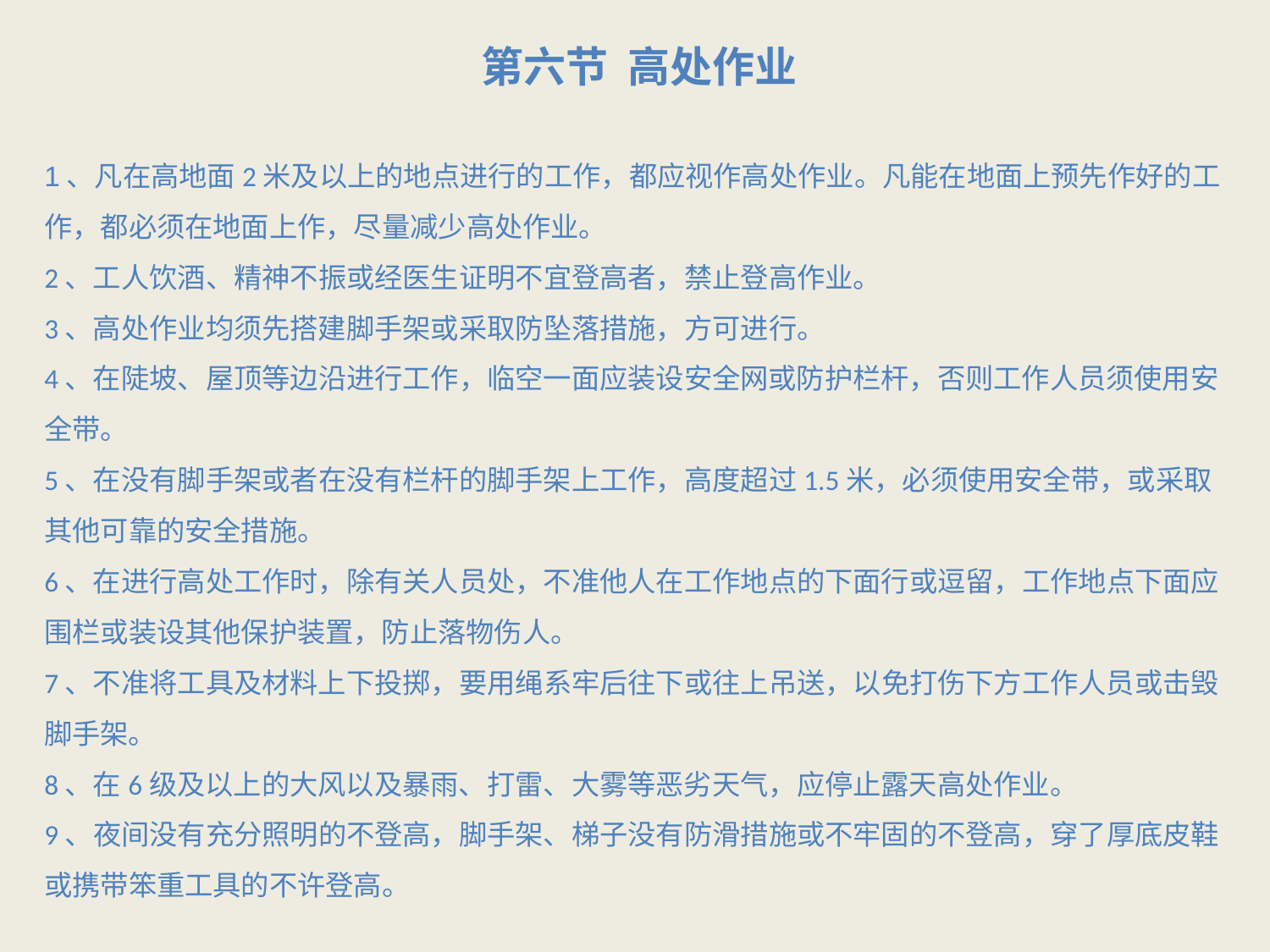

第六节  高处作业

1、凡在高地面2米及以上的地点进行的工作，都应视作高处作业。凡能在地面上预先作好的工作，都必须在地面上作，尽量减少高处作业。2、工人饮酒、精神不振或经医生证明不宜登高者，禁止登高作业。3、高处作业均须先搭建脚手架或采取防坠落措施，方可进行。4、在陡坡、屋顶等边沿进行工作，临空一面应装设安全网或防护栏杆，否则工作人员须使用安全带。5、在没有脚手架或者在没有栏杆的脚手架上工作，高度超过1.5米，必须使用安全带，或采取其他可靠的安全措施。6、在进行高处工作时，除有关人员处，不准他人在工作地点的下面行或逗留，工作地点下面应围栏或装设其他保护装置，防止落物伤人。7、不准将工具及材料上下投掷，要用绳系牢后往下或往上吊送，以免打伤下方工作人员或击毁脚手架。8、在6级及以上的大风以及暴雨、打雷、大雾等恶劣天气，应停止露天高处作业。9、夜间没有充分照明的不登高，脚手架、梯子没有防滑措施或不牢固的不登高，穿了厚底皮鞋或携带笨重工具的不许登高。